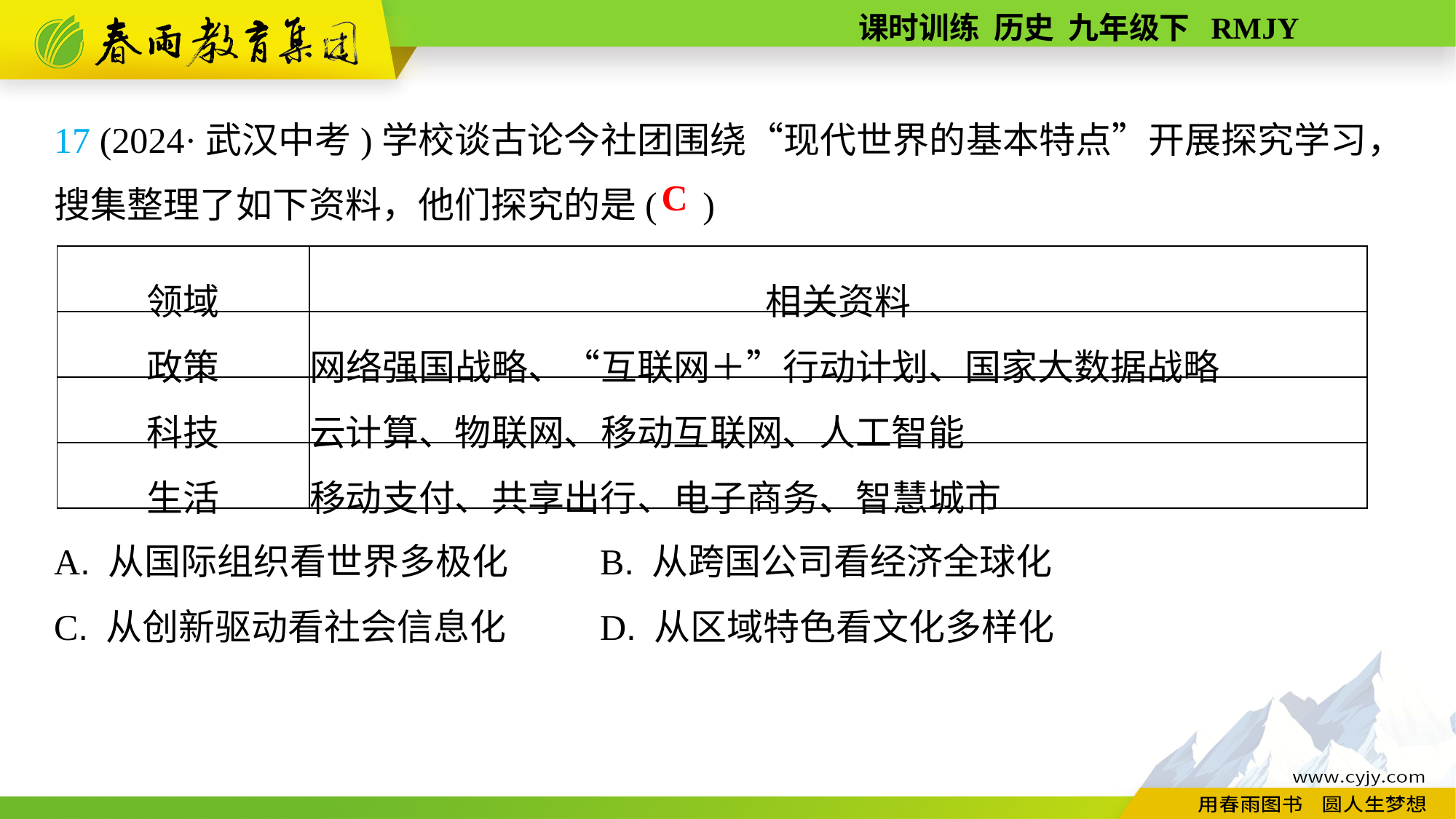

17 (2024·武汉中考)学校谈古论今社团围绕“现代世界的基本特点”开展探究学习，搜集整理了如下资料，他们探究的是(     )

A. 从国际组织看世界多极化	B. 从跨国公司看经济全球化
C. 从创新驱动看社会信息化	D. 从区域特色看文化多样化
C
| 领域 | 相关资料 |
| --- | --- |
| 政策 | 网络强国战略、“互联网＋”行动计划、国家大数据战略 |
| 科技 | 云计算、物联网、移动互联网、人工智能 |
| 生活 | 移动支付、共享出行、电子商务、智慧城市 |